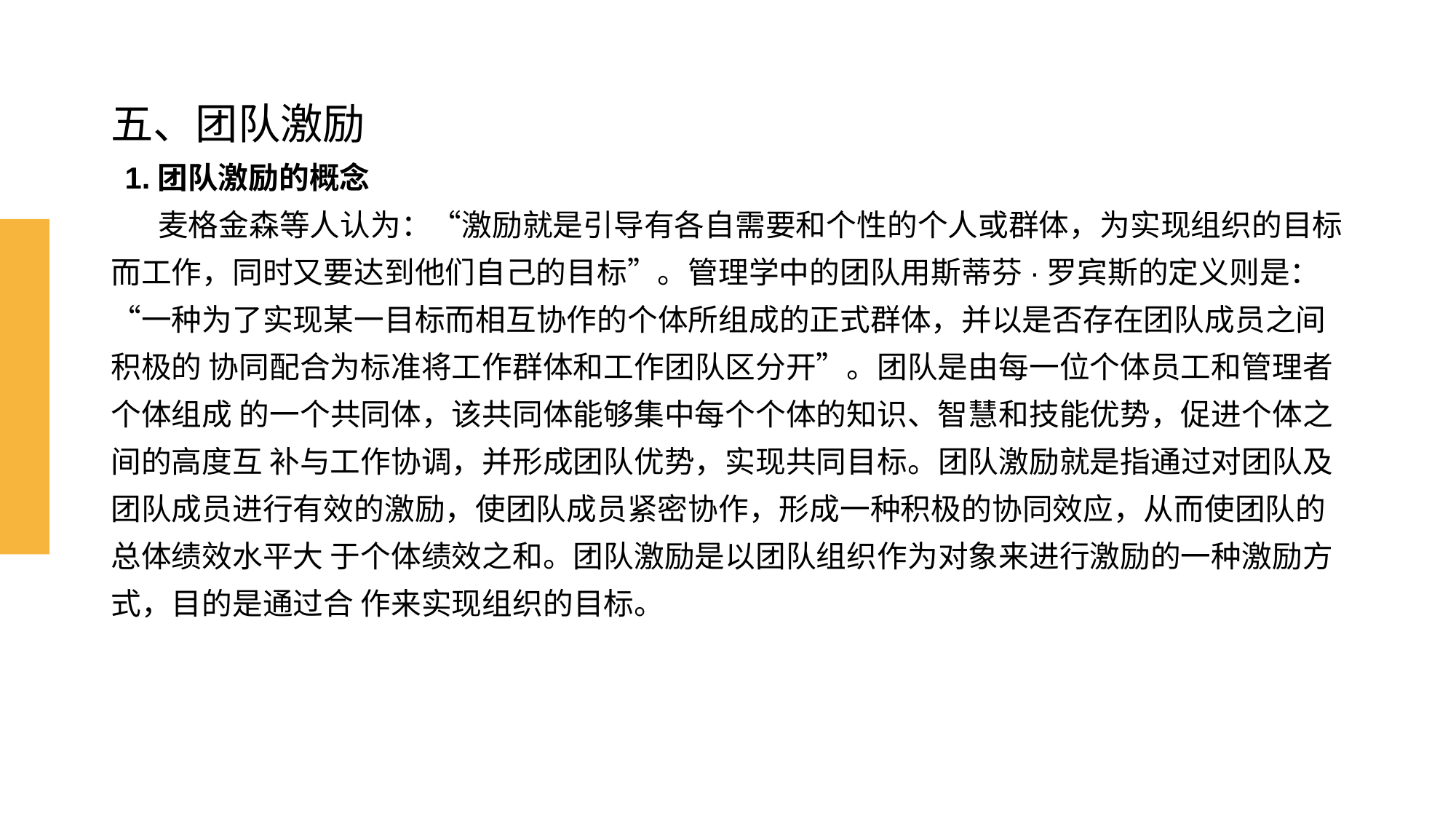

# 五、团队激励 1.团队激励的概念 麦格金森等人认为：“激励就是引导有各自需要和个性的个人或群体，为实现组织的目标而工作，同时又要达到他们自己的目标”。管理学中的团队用斯蒂芬·罗宾斯的定义则是：“一种为了实现某一目标而相互协作的个体所组成的正式群体，并以是否存在团队成员之间积极的 协同配合为标准将工作群体和工作团队区分开”。团队是由每一位个体员工和管理者个体组成 的一个共同体，该共同体能够集中每个个体的知识、智慧和技能优势，促进个体之间的高度互 补与工作协调，并形成团队优势，实现共同目标。团队激励就是指通过对团队及团队成员进行有效的激励，使团队成员紧密协作，形成一种积极的协同效应，从而使团队的总体绩效水平大 于个体绩效之和。团队激励是以团队组织作为对象来进行激励的一种激励方式，目的是通过合 作来实现组织的目标。